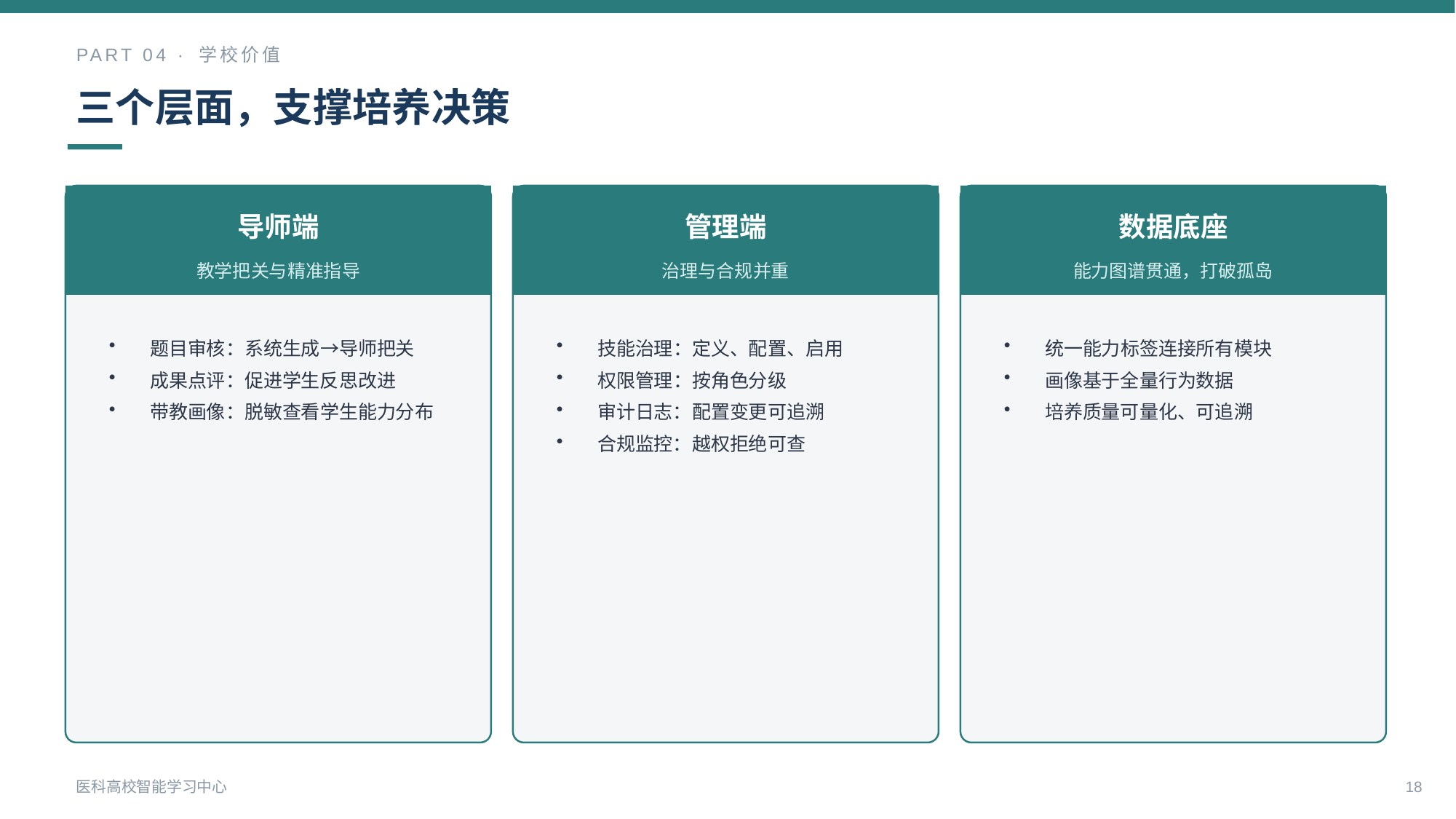

PART 04 · 学校价值
三个层面，支撑培养决策

导师端
管理端
数据底座
教学把关与精准指导
治理与合规并重
能力图谱贯通，打破孤岛
题目审核：系统生成→导师把关
成果点评：促进学生反思改进
带教画像：脱敏查看学生能力分布
技能治理：定义、配置、启用
权限管理：按角色分级
审计日志：配置变更可追溯
合规监控：越权拒绝可查
统一能力标签连接所有模块
画像基于全量行为数据
培养质量可量化、可追溯
医科高校智能学习中心
18